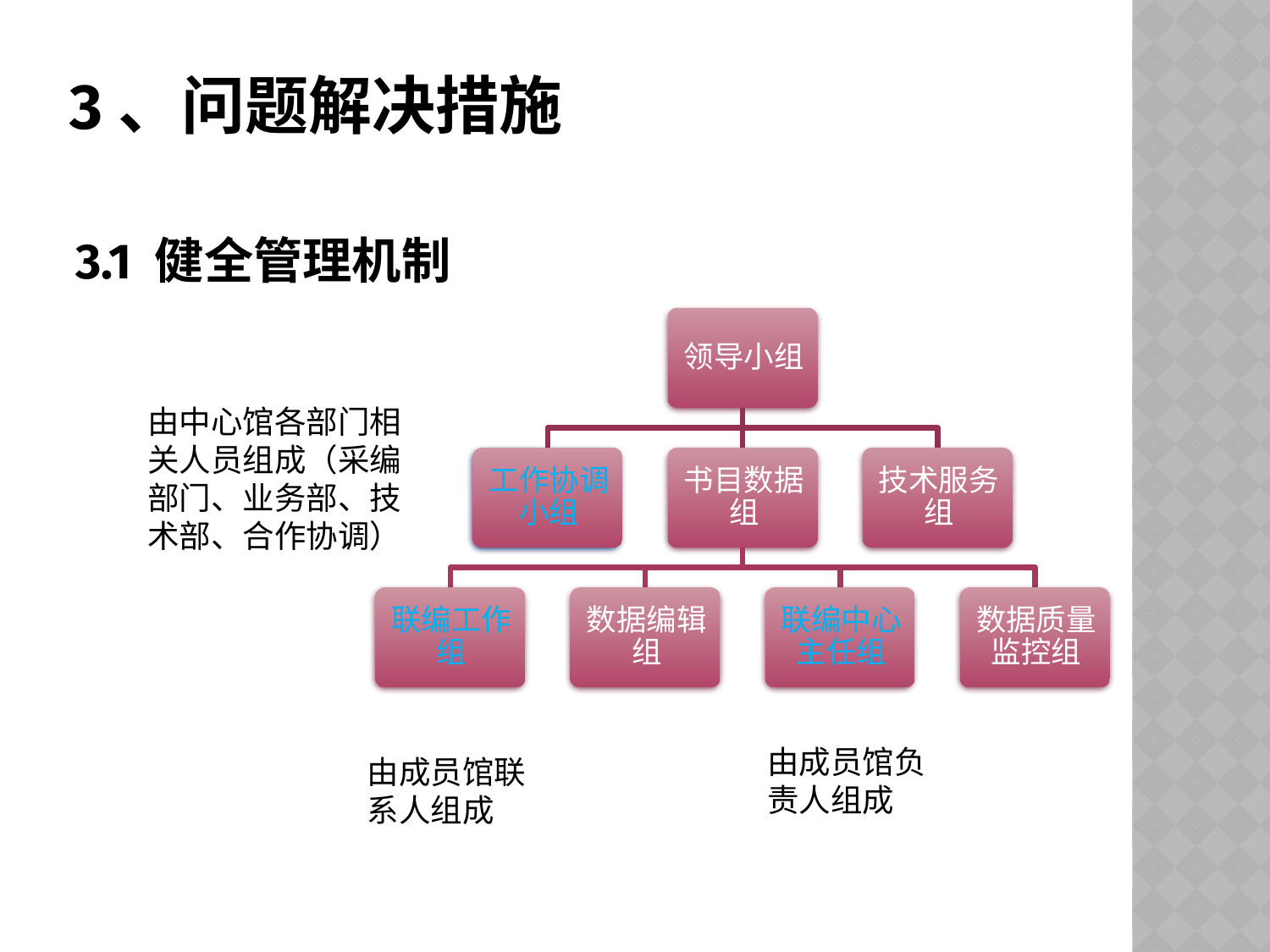

# 3、问题解决措施
3.1 健全管理机制

领导小组
工作协调小组
书目数据组
联编工作组
数据编辑组
联编中心主任组
数据质量监控组
技术服务组
由中心馆各部门相关人员组成（采编部门、业务部、技术部、合作协调）
由成员馆负责人组成
由成员馆联系人组成